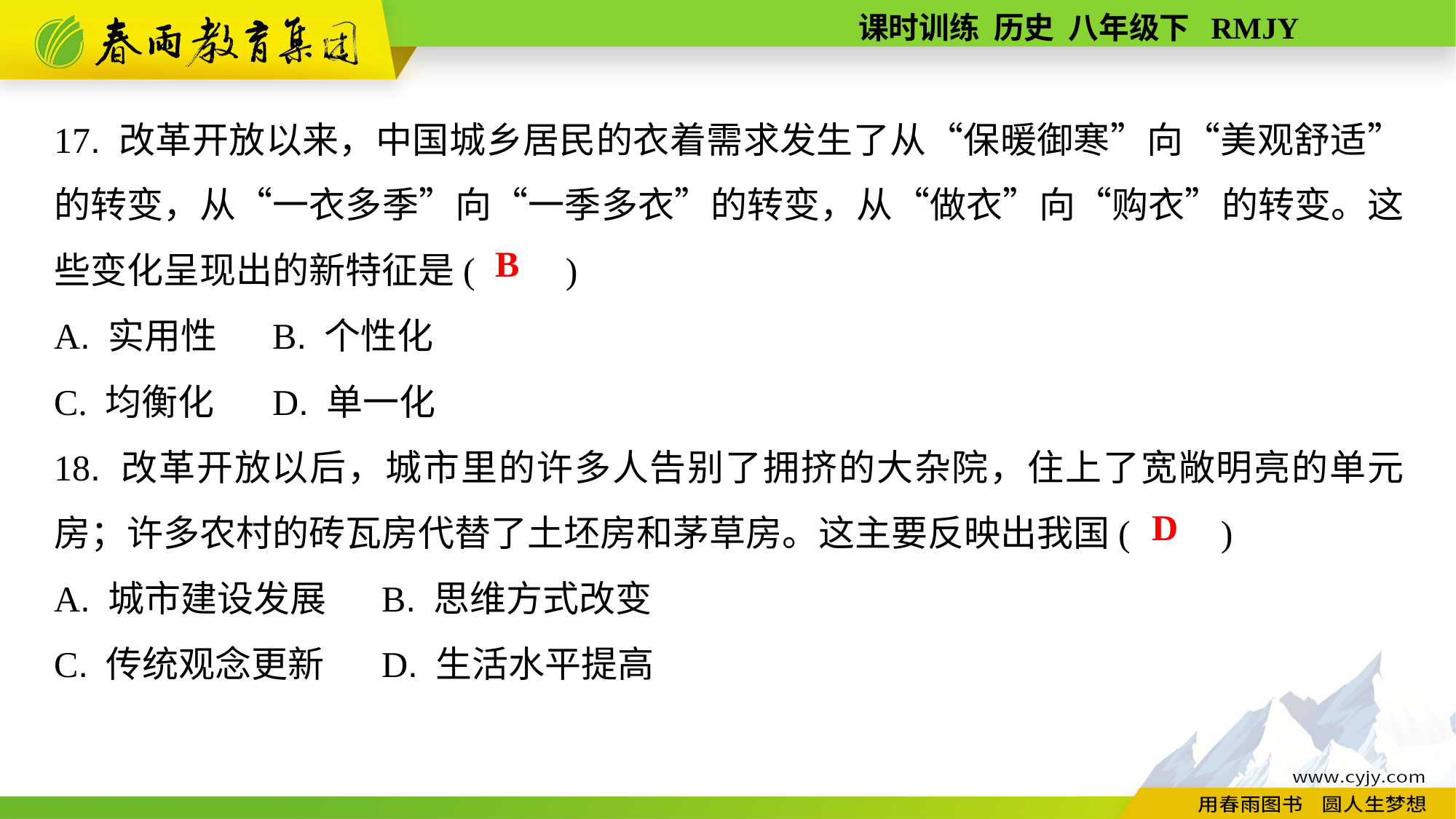

17. 改革开放以来，中国城乡居民的衣着需求发生了从“保暖御寒”向“美观舒适”的转变，从“一衣多季”向“一季多衣”的转变，从“做衣”向“购衣”的转变。这些变化呈现出的新特征是(　　)
A. 实用性	B. 个性化
C. 均衡化	D. 单一化
18. 改革开放以后，城市里的许多人告别了拥挤的大杂院，住上了宽敞明亮的单元房；许多农村的砖瓦房代替了土坯房和茅草房。这主要反映出我国(　　)
A. 城市建设发展	B. 思维方式改变
C. 传统观念更新	D. 生活水平提高
B
D